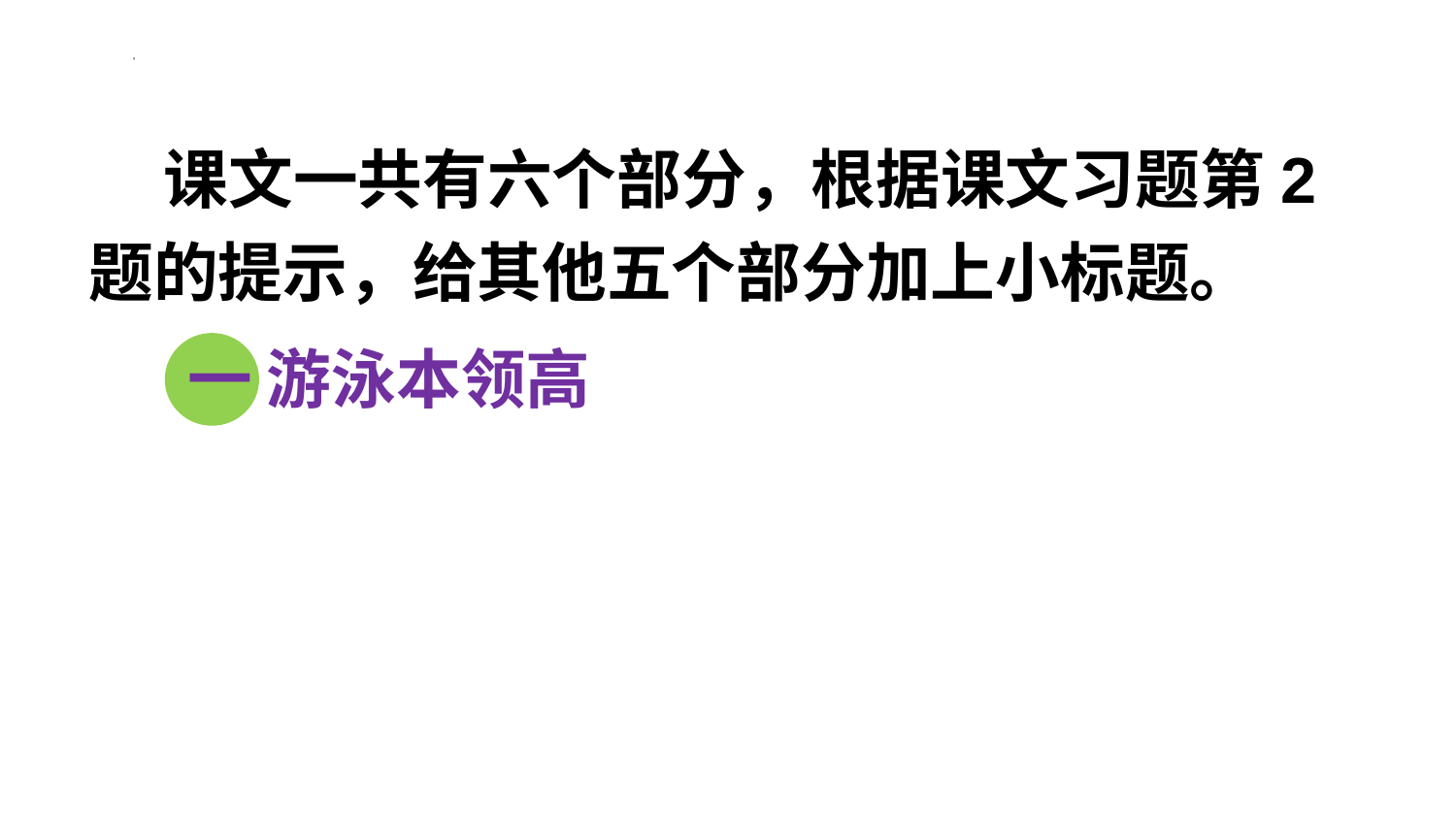

课文一共有六个部分，根据课文习题第2题的提示，给其他五个部分加上小标题。
一 游泳本领高